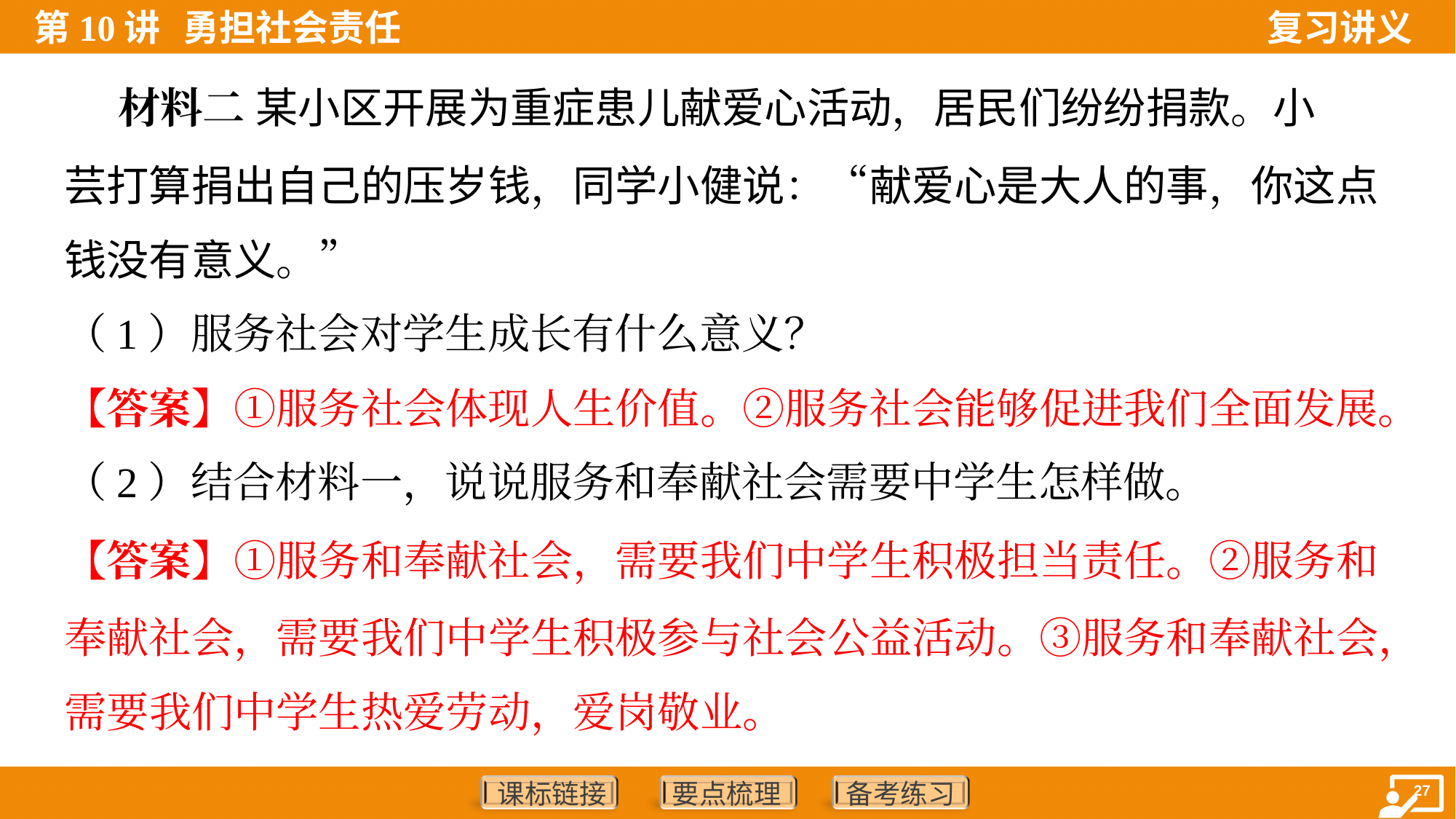

材料二 某小区开展为重症患儿献爱心活动，居民们纷纷捐款。小
芸打算捐出自己的压岁钱，同学小健说：“献爱心是大人的事，你这点
钱没有意义。”
（1）服务社会对学生成长有什么意义？
【答案】①服务社会体现人生价值。②服务社会能够促进我们全面发展。
（2）结合材料一，说说服务和奉献社会需要中学生怎样做。
【答案】①服务和奉献社会，需要我们中学生积极担当责任。②服务和
奉献社会，需要我们中学生积极参与社会公益活动。③服务和奉献社会，
需要我们中学生热爱劳动，爱岗敬业。